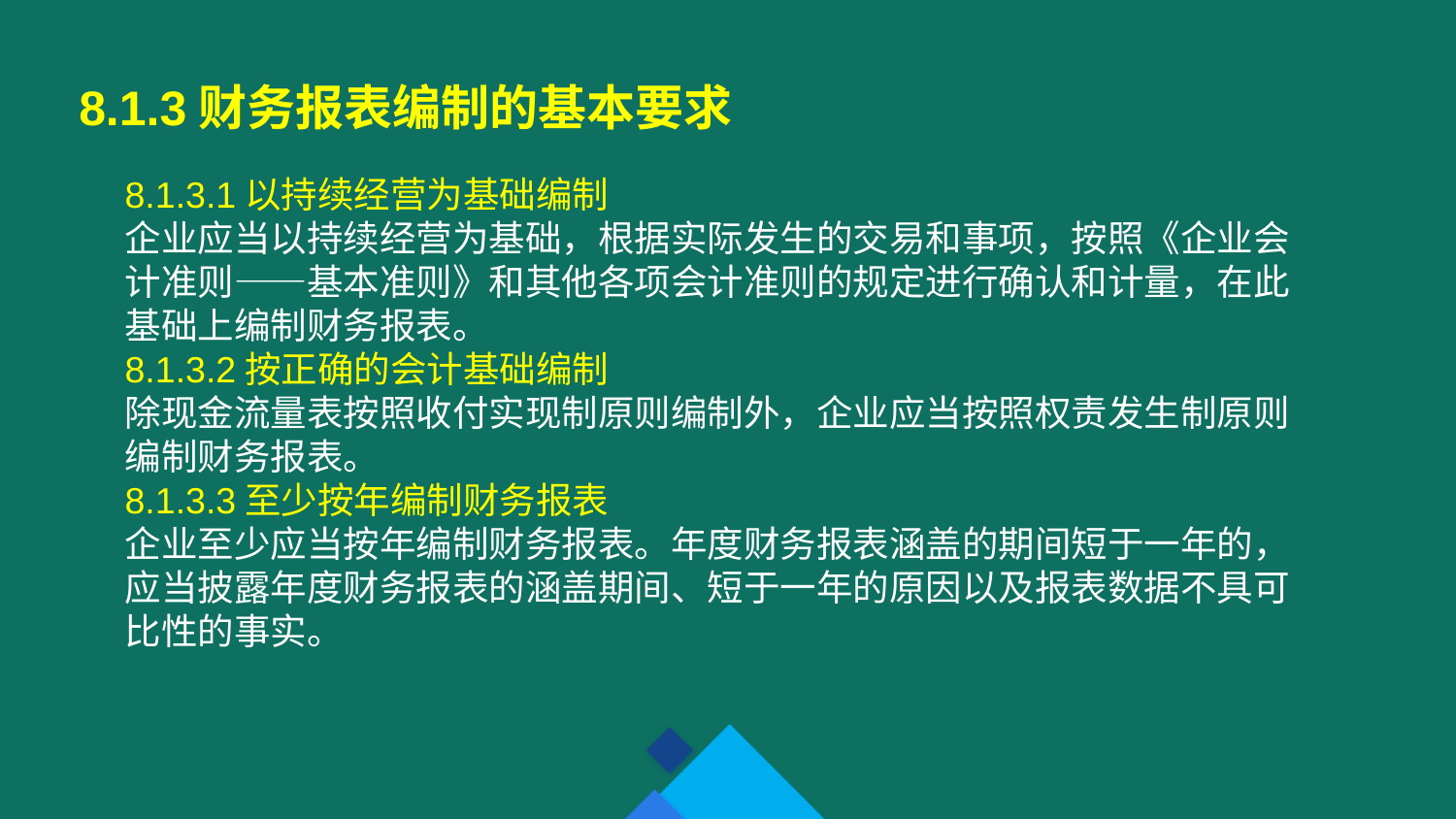

8.1.3财务报表编制的基本要求
8.1.3.1以持续经营为基础编制
企业应当以持续经营为基础，根据实际发生的交易和事项，按照《企业会计准则——基本准则》和其他各项会计准则的规定进行确认和计量，在此基础上编制财务报表。
8.1.3.2按正确的会计基础编制
除现金流量表按照收付实现制原则编制外，企业应当按照权责发生制原则编制财务报表。
8.1.3.3至少按年编制财务报表
企业至少应当按年编制财务报表。年度财务报表涵盖的期间短于一年的，应当披露年度财务报表的涵盖期间、短于一年的原因以及报表数据不具可比性的事实。